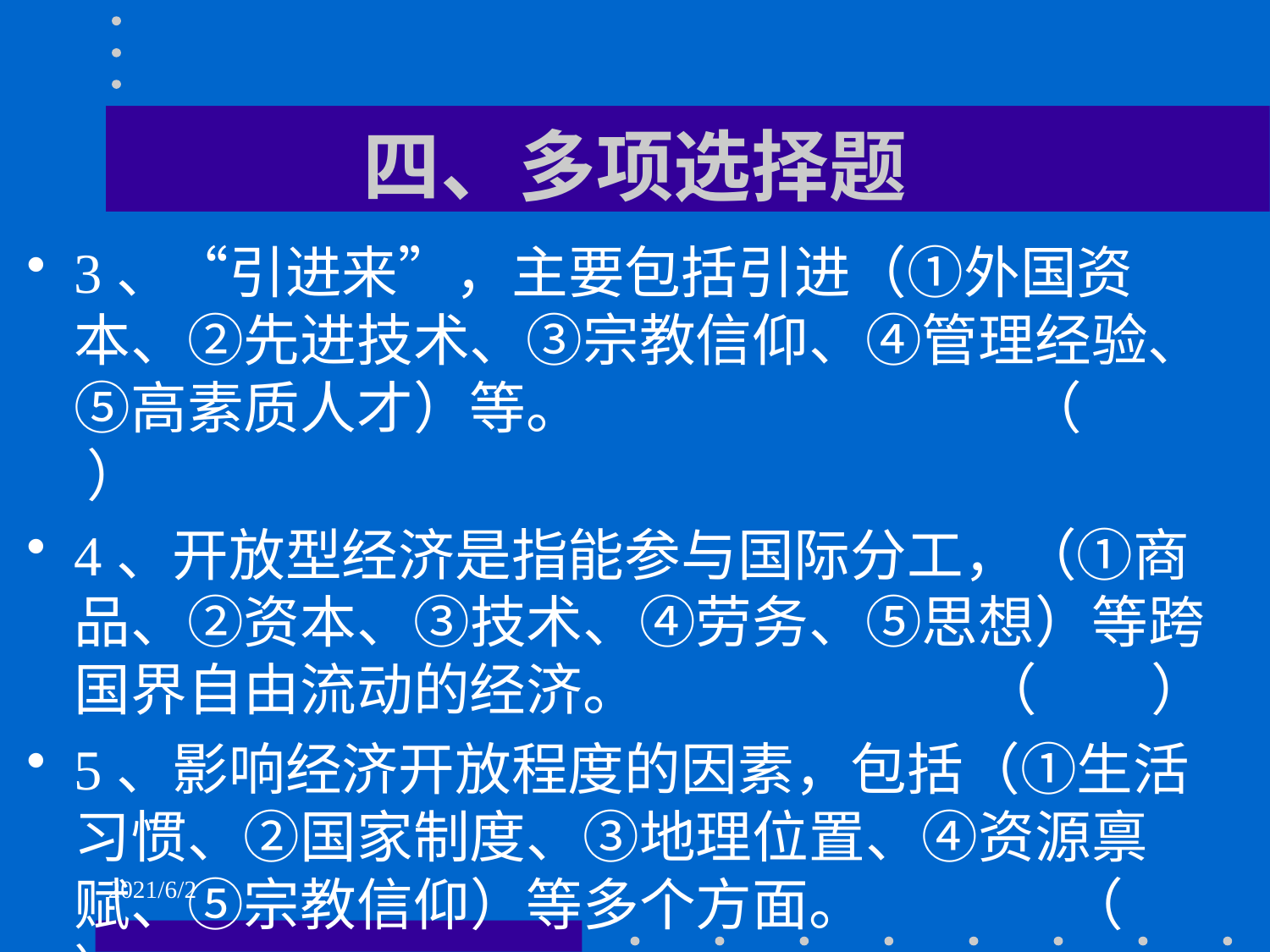

# 四、多项选择题
3、“引进来”，主要包括引进（①外国资本、②先进技术、③宗教信仰、④管理经验、⑤高素质人才）等。                                   （         ）
4、开放型经济是指能参与国际分工，（①商品、②资本、③技术、④劳务、⑤思想）等跨国界自由流动的经济。                           （         ）
5、影响经济开放程度的因素，包括（①生活习惯、②国家制度、③地理位置、④资源禀赋、⑤宗教信仰）等多个方面。                （         ）
2021/6/2